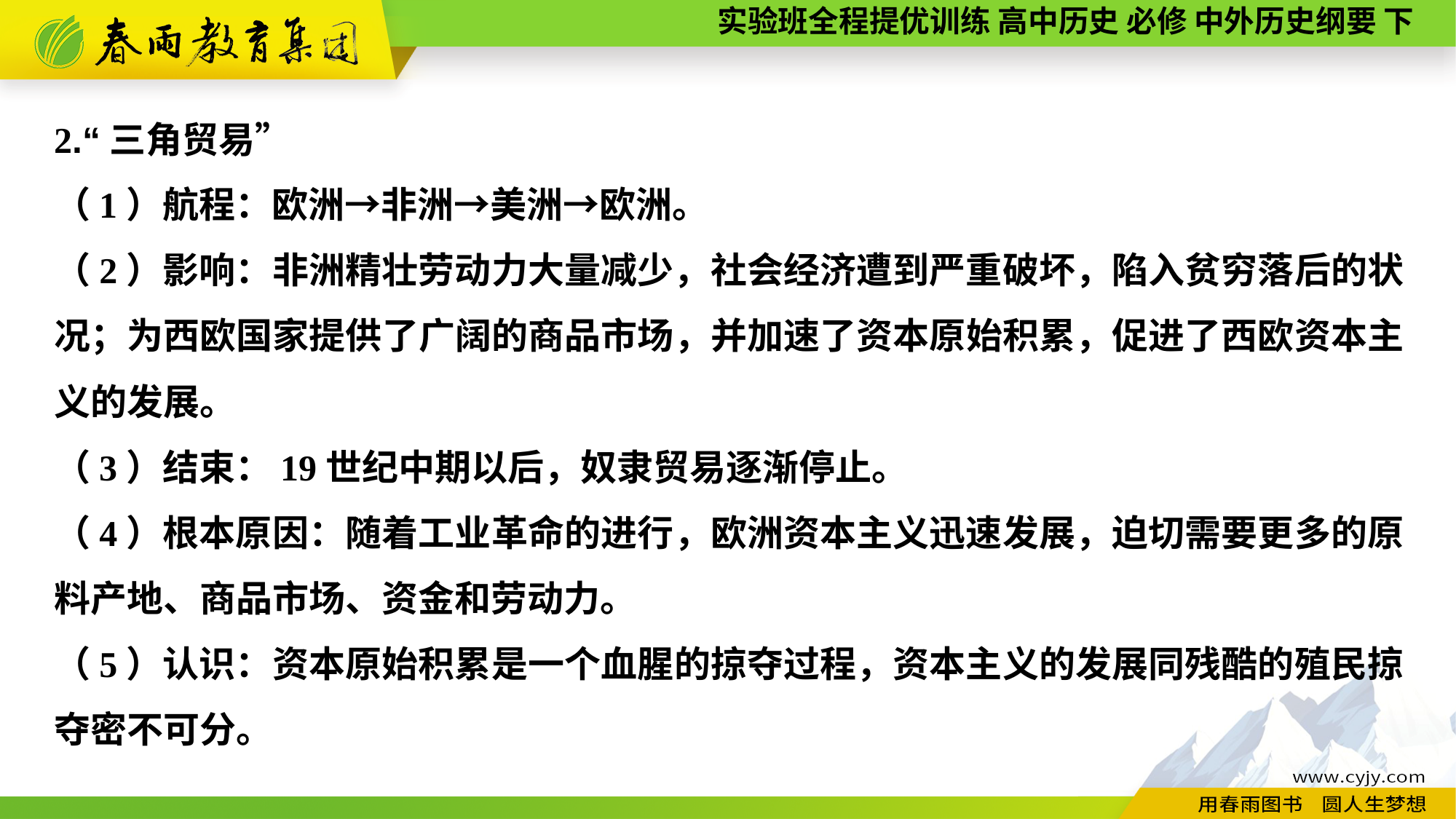

2.“三角贸易”
（1）航程：欧洲→非洲→美洲→欧洲。
（2）影响：非洲精壮劳动力大量减少，社会经济遭到严重破坏，陷入贫穷落后的状况；为西欧国家提供了广阔的商品市场，并加速了资本原始积累，促进了西欧资本主义的发展。
（3）结束：19世纪中期以后，奴隶贸易逐渐停止。
（4）根本原因：随着工业革命的进行，欧洲资本主义迅速发展，迫切需要更多的原料产地、商品市场、资金和劳动力。
（5）认识：资本原始积累是一个血腥的掠夺过程，资本主义的发展同残酷的殖民掠夺密不可分。